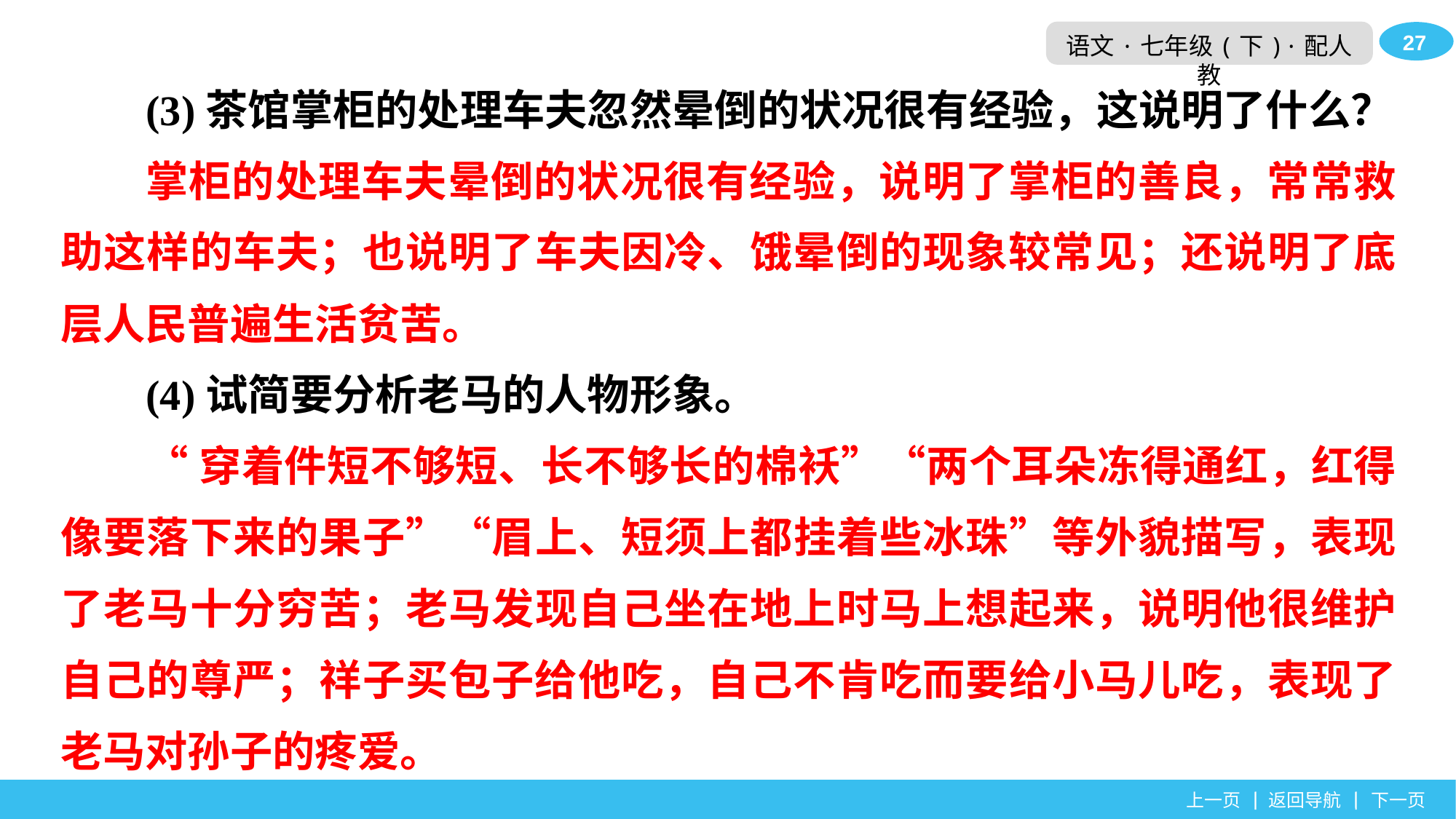

(3)茶馆掌柜的处理车夫忽然晕倒的状况很有经验，这说明了什么？
掌柜的处理车夫晕倒的状况很有经验，说明了掌柜的善良，常常救助这样的车夫；也说明了车夫因冷、饿晕倒的现象较常见；还说明了底层人民普遍生活贫苦。
(4)试简要分析老马的人物形象。
“穿着件短不够短、长不够长的棉袄”“两个耳朵冻得通红，红得像要落下来的果子”“眉上、短须上都挂着些冰珠”等外貌描写，表现了老马十分穷苦；老马发现自己坐在地上时马上想起来，说明他很维护自己的尊严；祥子买包子给他吃，自己不肯吃而要给小马儿吃，表现了老马对孙子的疼爱。